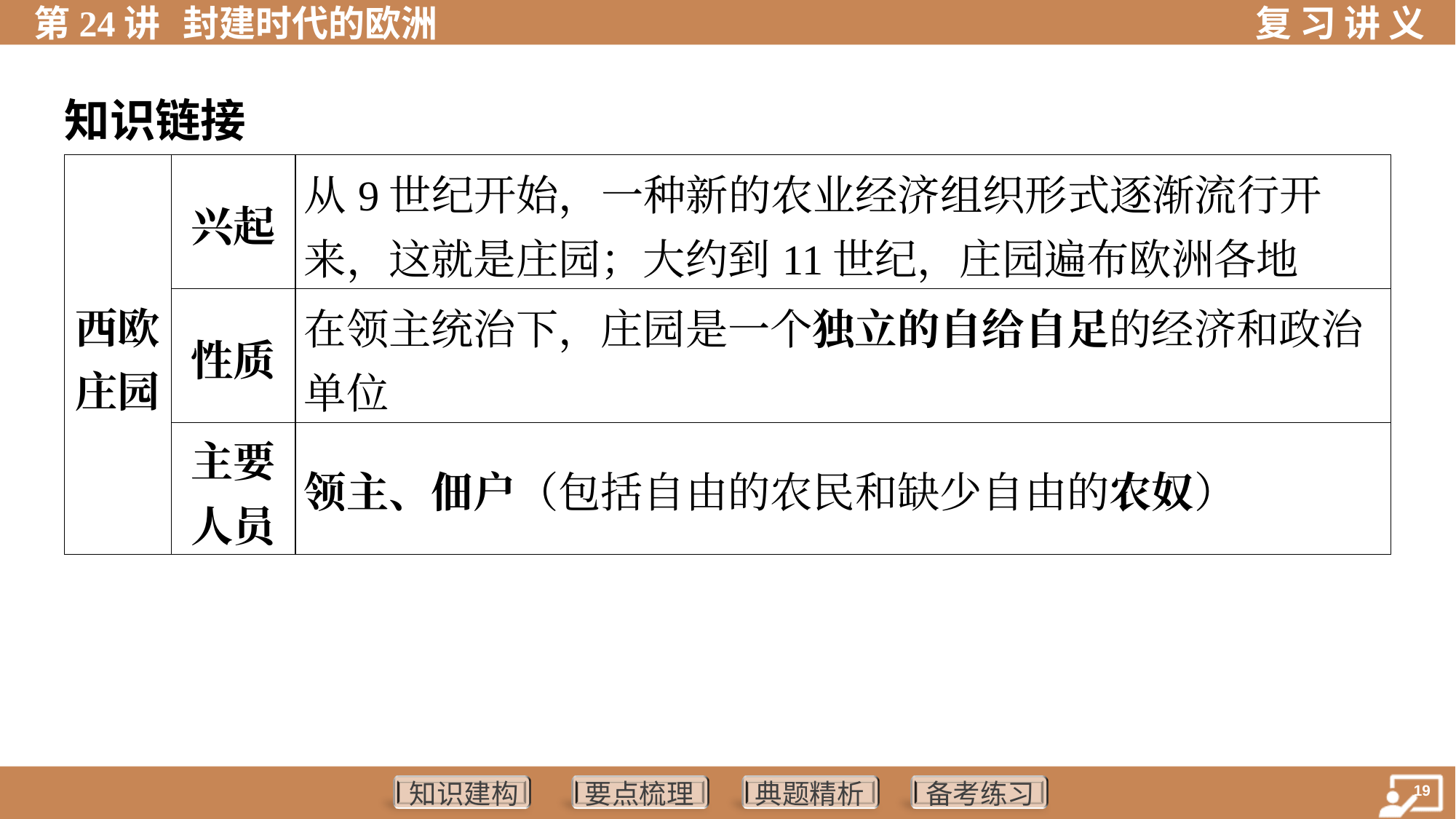

知识链接
| 西欧 庄园 | 兴起 | 从9世纪开始，一种新的农业经济组织形式逐渐流行开 来，这就是庄园；大约到11世纪，庄园遍布欧洲各地 |  |  |  |
| --- | --- | --- | --- | --- | --- |
|  | 性质 | 在领主统治下，庄园是一个独立的自给自足的经济和政治 单位 |  |  |  |
|  | 主要 人员 | 领主、佃户（包括自由的农民和缺少自由的农奴） |  |  |  |